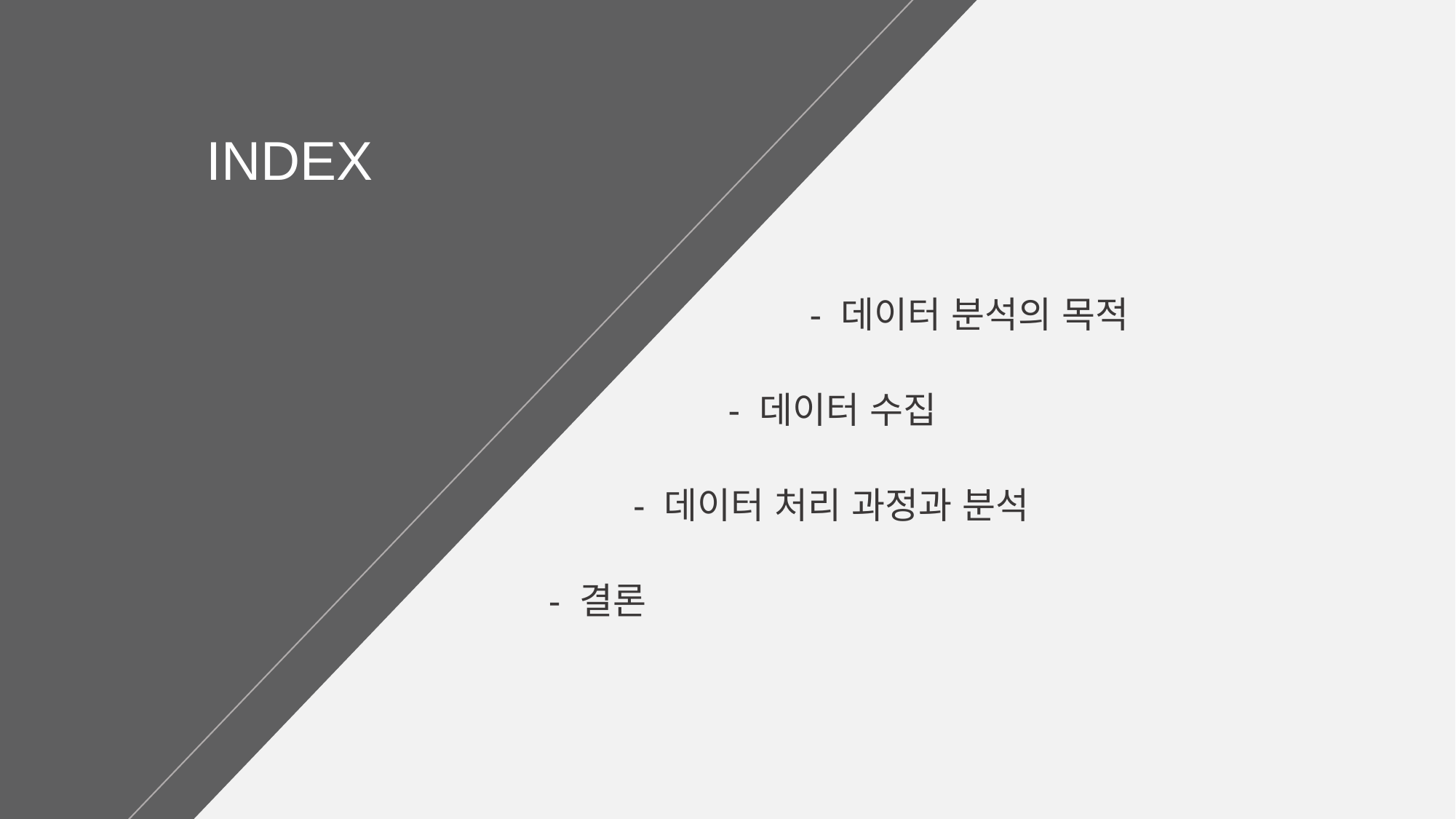

INDEX
- 데이터 분석의 목적
- 데이터 수집
- 데이터 처리 과정과 분석
- 결론